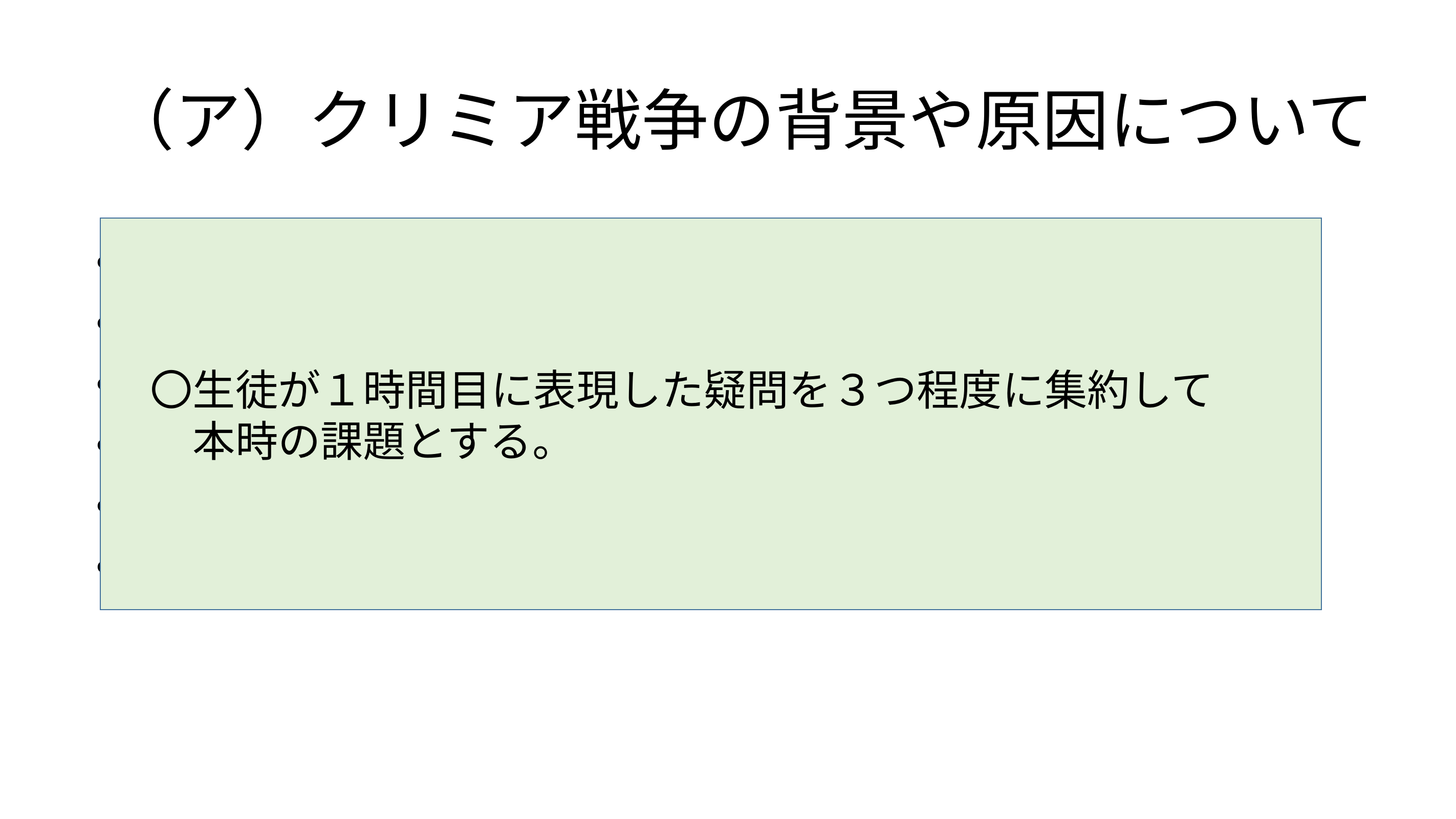

# （ア）クリミア戦争の背景や原因について
　〇生徒が１時間目に表現した疑問を３つ程度に集約して
　　本時の課題とする。
・ロシアはどのように南下政策をすすめたのか。
・なぜロシアは南下政策をとったのか。
・聖地管理権問題とは何か。
・なぜロシアはオスマン帝国内のギリシア正教徒保護したのか。
・クリミア戦争を起こそうと決めたのはロシアの誰なのか。
・クリミア戦争はなぜ起こったのか。